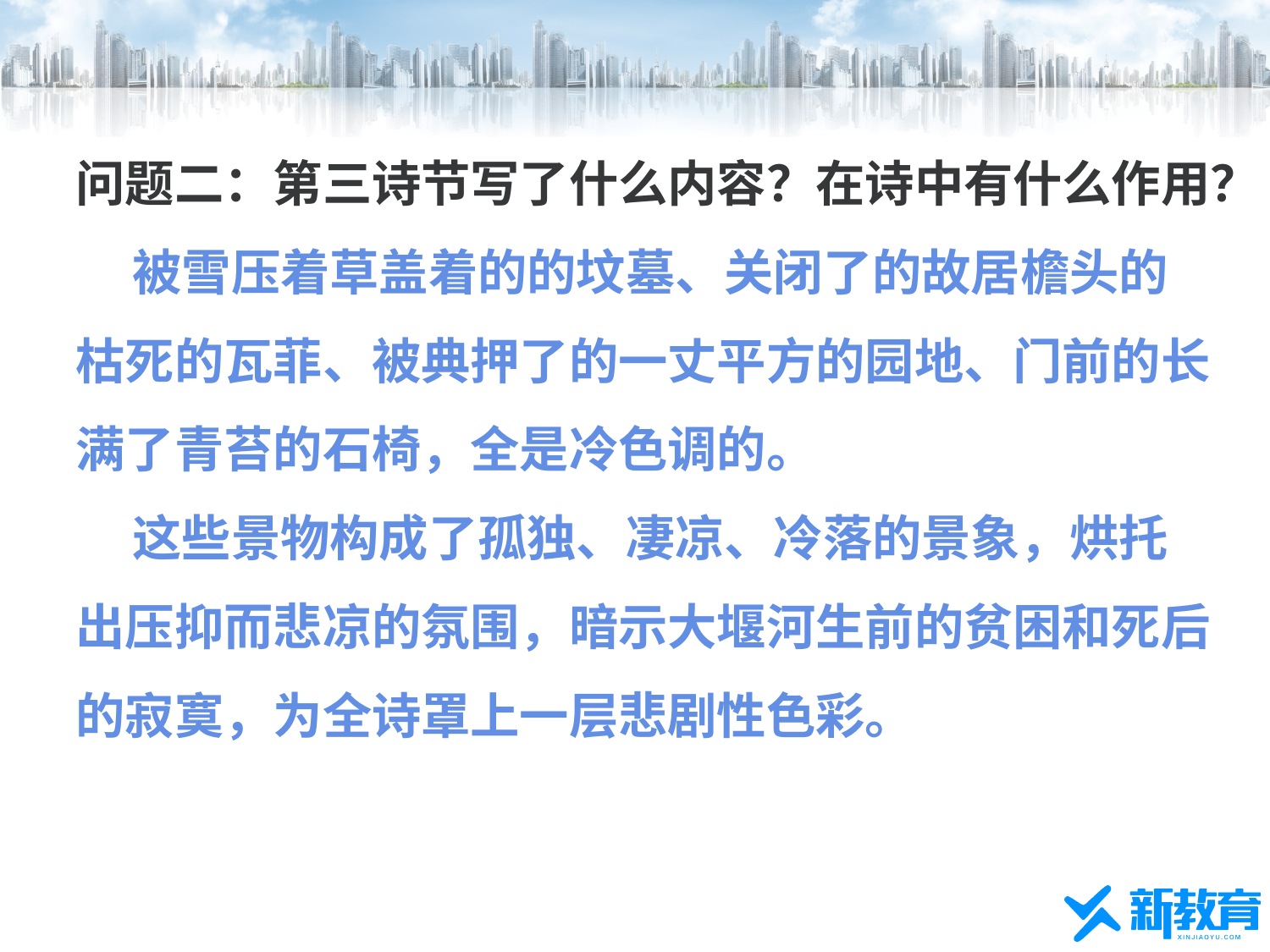

问题二：第三诗节写了什么内容？在诗中有什么作用？
    被雪压着草盖着的的坟墓、关闭了的故居檐头的枯死的瓦菲、被典押了的一丈平方的园地、门前的长满了青苔的石椅，全是冷色调的。
    这些景物构成了孤独、凄凉、冷落的景象，烘托出压抑而悲凉的氛围，暗示大堰河生前的贫困和死后的寂寞，为全诗罩上一层悲剧性色彩。